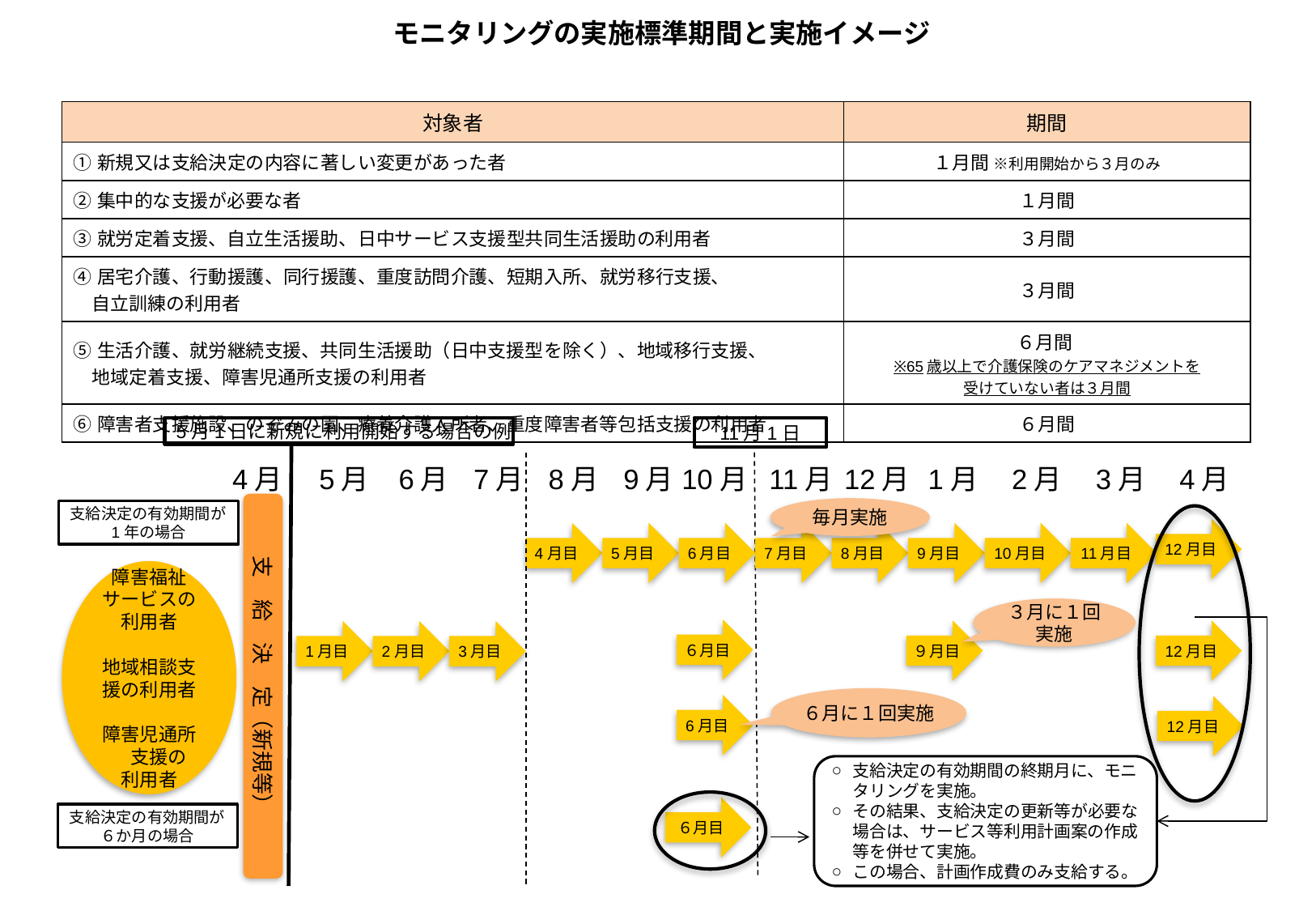

モニタリングの実施標準期間と実施イメージ
| 対象者 | 期間 |
| --- | --- |
| ①新規又は支給決定の内容に著しい変更があった者 | １月間 ※利用開始から３月のみ |
| ②集中的な支援が必要な者 | １月間 |
| ③就労定着支援、自立生活援助、日中サービス支援型共同生活援助の利用者 | ３月間 |
| ④居宅介護、行動援護、同行援護、重度訪問介護、短期入所、就労移行支援、 　自立訓練の利用者 | ３月間 |
| ⑤生活介護、就労継続支援、共同生活援助（日中支援型を除く）、地域移行支援、 　地域定着支援、障害児通所支援の利用者 | ６月間 ※65歳以上で介護保険のケアマネジメントを 受けていない者は３月間 |
| ⑥障害者支援施設、のぞみの園、療養介護入所者、重度障害者等包括支援の利用者 | ６月間 |
11月1日
5月1日に新規に利用開始する場合の例
5月
2月
3月
4月
6月
7月
8月
9月
10月
11月
12月
1月
4月
支　給　決　定（新規等）
毎月実施
支給決定の有効期間が1年の場合

12月目
4月目
5月目
6月目
7月目
8月目
9月目
10月目
11月目
障害福祉サービスの利用者

地域相談支援の利用者

障害児通所　支援の
利用者
３月に１回
実施
６月目
９月目
12月目
1月目
2月目
3月目
６月に１回実施
6月目
12月目
支給決定の有効期間の終期月に、モニタリングを実施。
その結果、支給決定の更新等が必要な場合は、サービス等利用計画案の作成等を併せて実施。
この場合、計画作成費のみ支給する。

６月目
支給決定の有効期間が６か月の場合